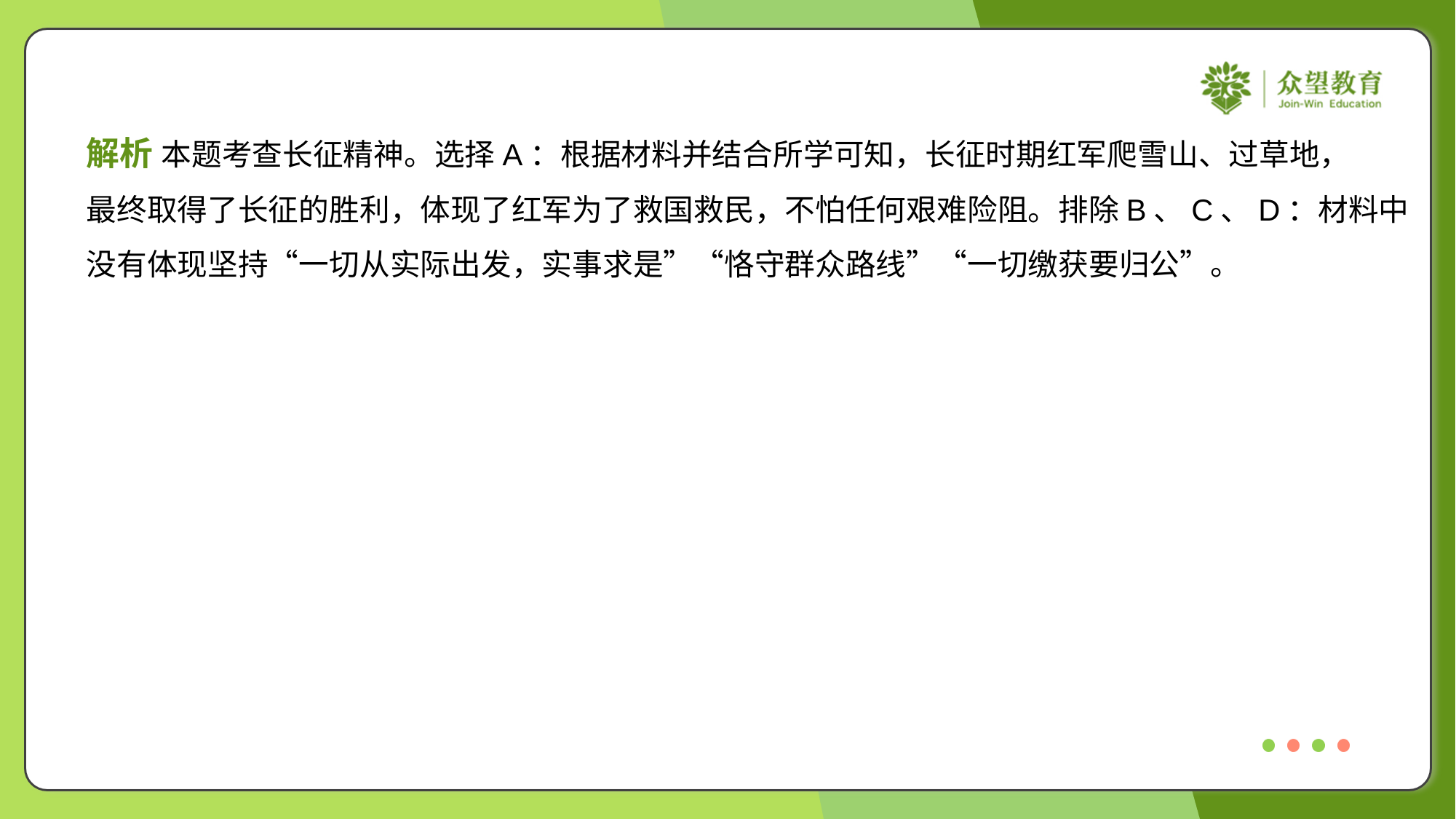

解析 本题考查长征精神。选择A：根据材料并结合所学可知，长征时期红军爬雪山、过草地，
最终取得了长征的胜利，体现了红军为了救国救民，不怕任何艰难险阻。排除B、C、D：材料中
没有体现坚持“一切从实际出发，实事求是”“恪守群众路线”“一切缴获要归公”。